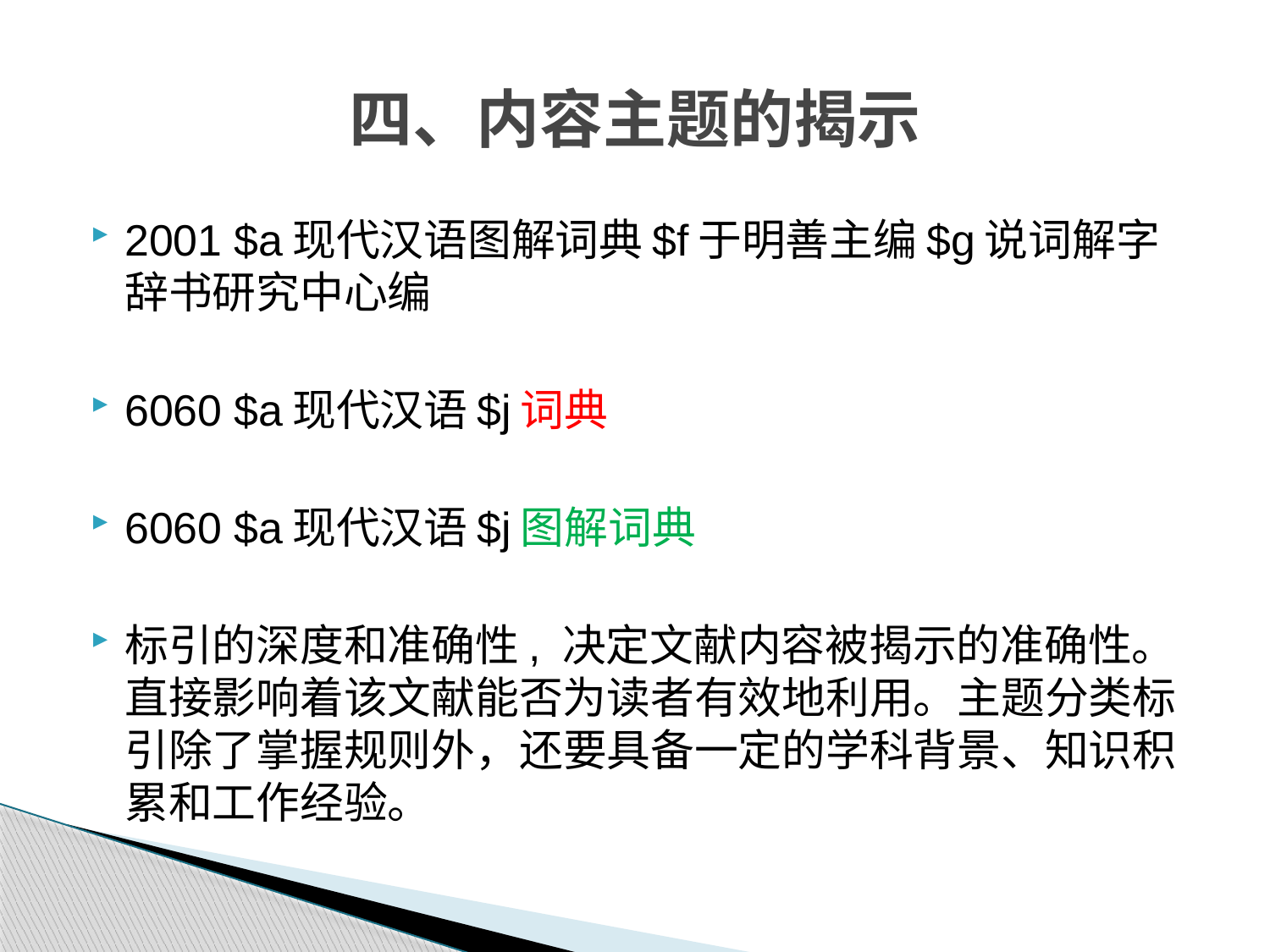

# 四、内容主题的揭示
2001 $a现代汉语图解词典$f于明善主编$g说词解字辞书研究中心编

6060 $a现代汉语$j词典

6060 $a现代汉语$j图解词典

标引的深度和准确性, 决定文献内容被揭示的准确性。直接影响着该文献能否为读者有效地利用。主题分类标引除了掌握规则外，还要具备一定的学科背景、知识积累和工作经验。